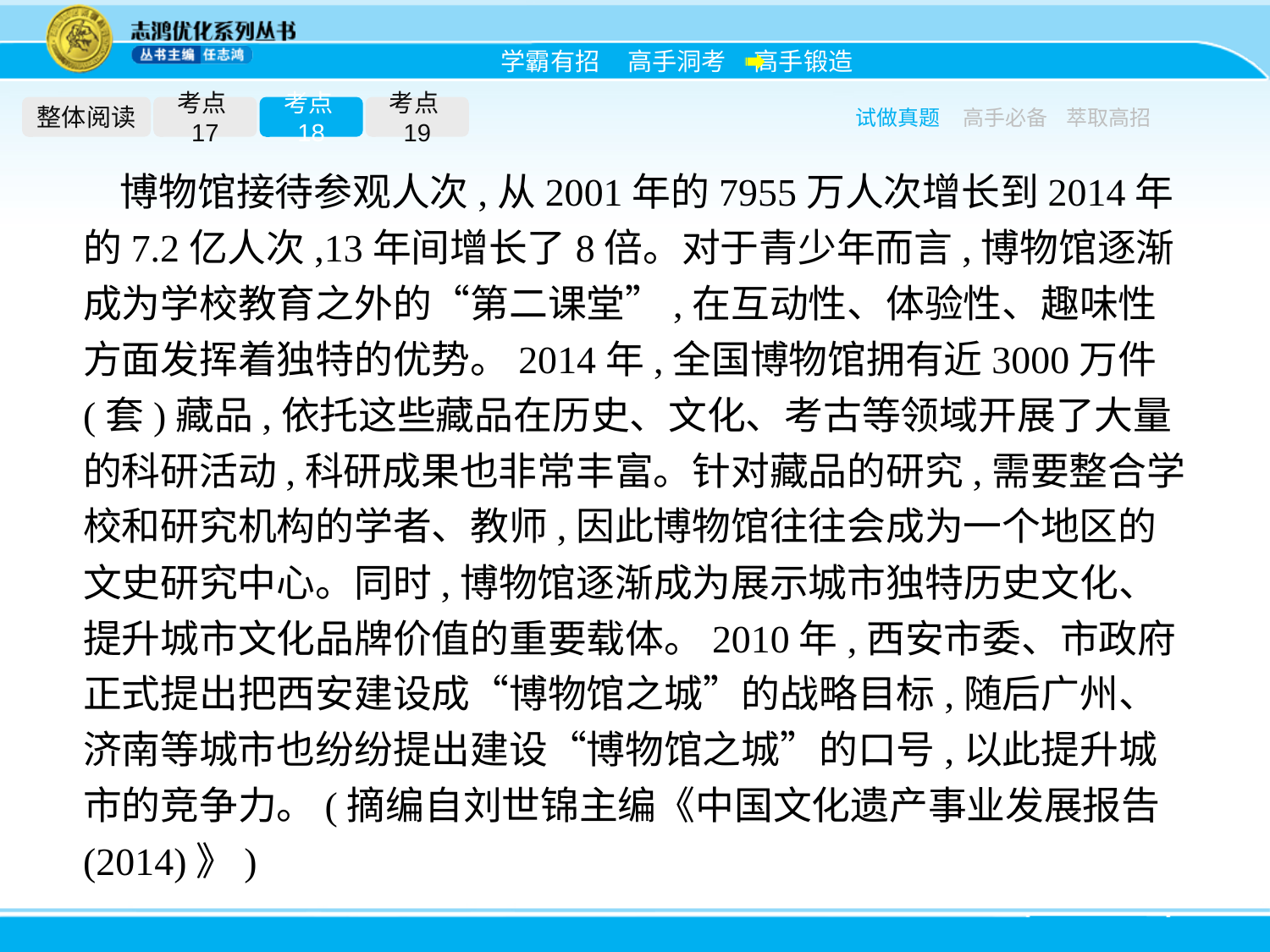

整体阅读
考点17
考点18
考点19
试做真题
高手必备
萃取高招
博物馆接待参观人次,从2001年的7955万人次增长到2014年的7.2亿人次,13年间增长了8倍。对于青少年而言,博物馆逐渐成为学校教育之外的“第二课堂”,在互动性、体验性、趣味性方面发挥着独特的优势。2014年,全国博物馆拥有近3000万件(套)藏品,依托这些藏品在历史、文化、考古等领域开展了大量的科研活动,科研成果也非常丰富。针对藏品的研究,需要整合学校和研究机构的学者、教师,因此博物馆往往会成为一个地区的文史研究中心。同时,博物馆逐渐成为展示城市独特历史文化、提升城市文化品牌价值的重要载体。2010年,西安市委、市政府正式提出把西安建设成“博物馆之城”的战略目标,随后广州、济南等城市也纷纷提出建设“博物馆之城”的口号,以此提升城市的竞争力。(摘编自刘世锦主编《中国文化遗产事业发展报告(2014)》)